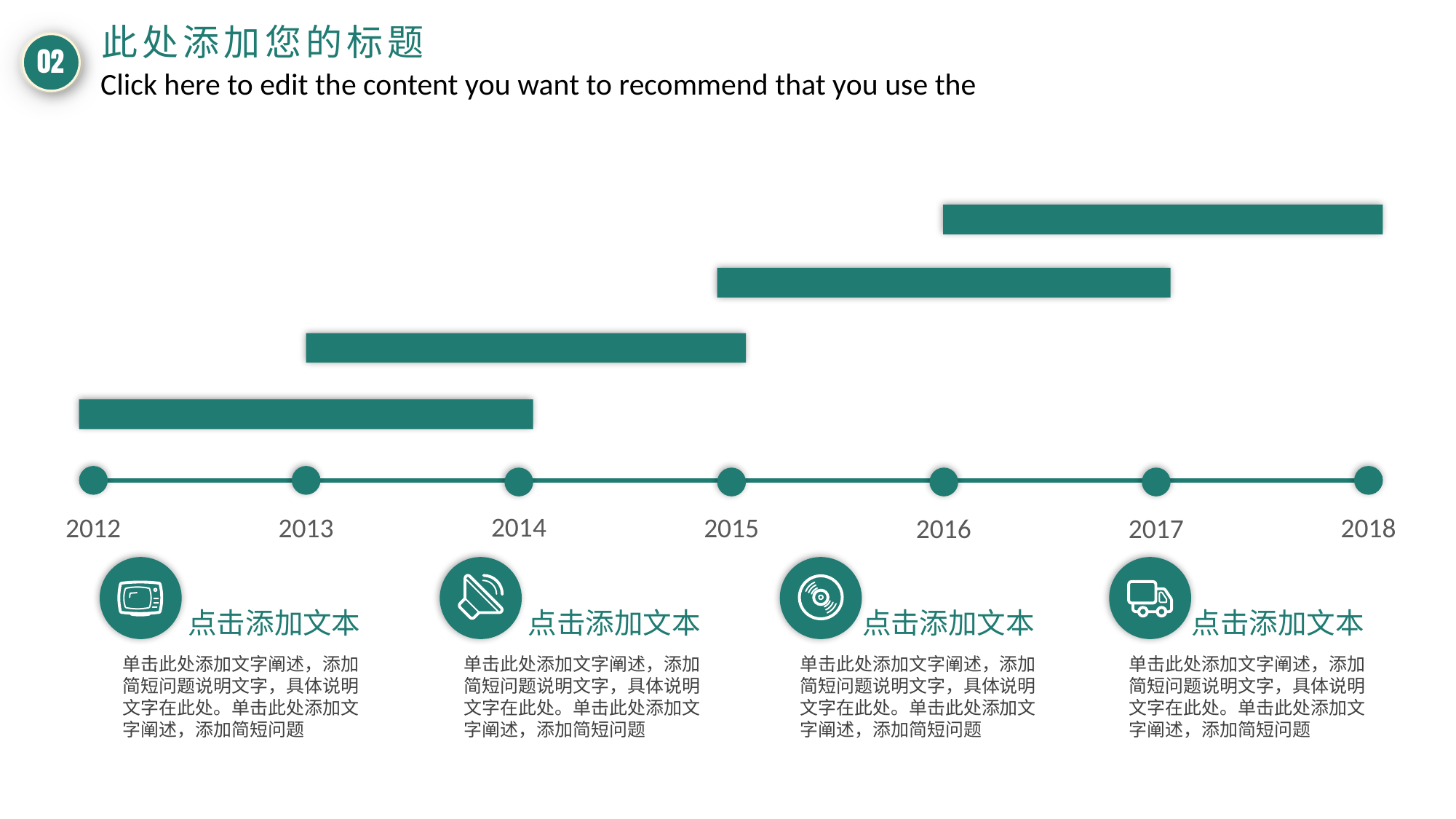

此处添加您的标题

02
Click here to edit the content you want to recommend that you use the

2014
2012
2018
2015
2013
2016
2017

点击添加文本
点击添加文本
点击添加文本
点击添加文本
单击此处添加文字阐述，添加简短问题说明文字，具体说明文字在此处。单击此处添加文字阐述，添加简短问题
单击此处添加文字阐述，添加简短问题说明文字，具体说明文字在此处。单击此处添加文字阐述，添加简短问题
单击此处添加文字阐述，添加简短问题说明文字，具体说明文字在此处。单击此处添加文字阐述，添加简短问题
单击此处添加文字阐述，添加简短问题说明文字，具体说明文字在此处。单击此处添加文字阐述，添加简短问题